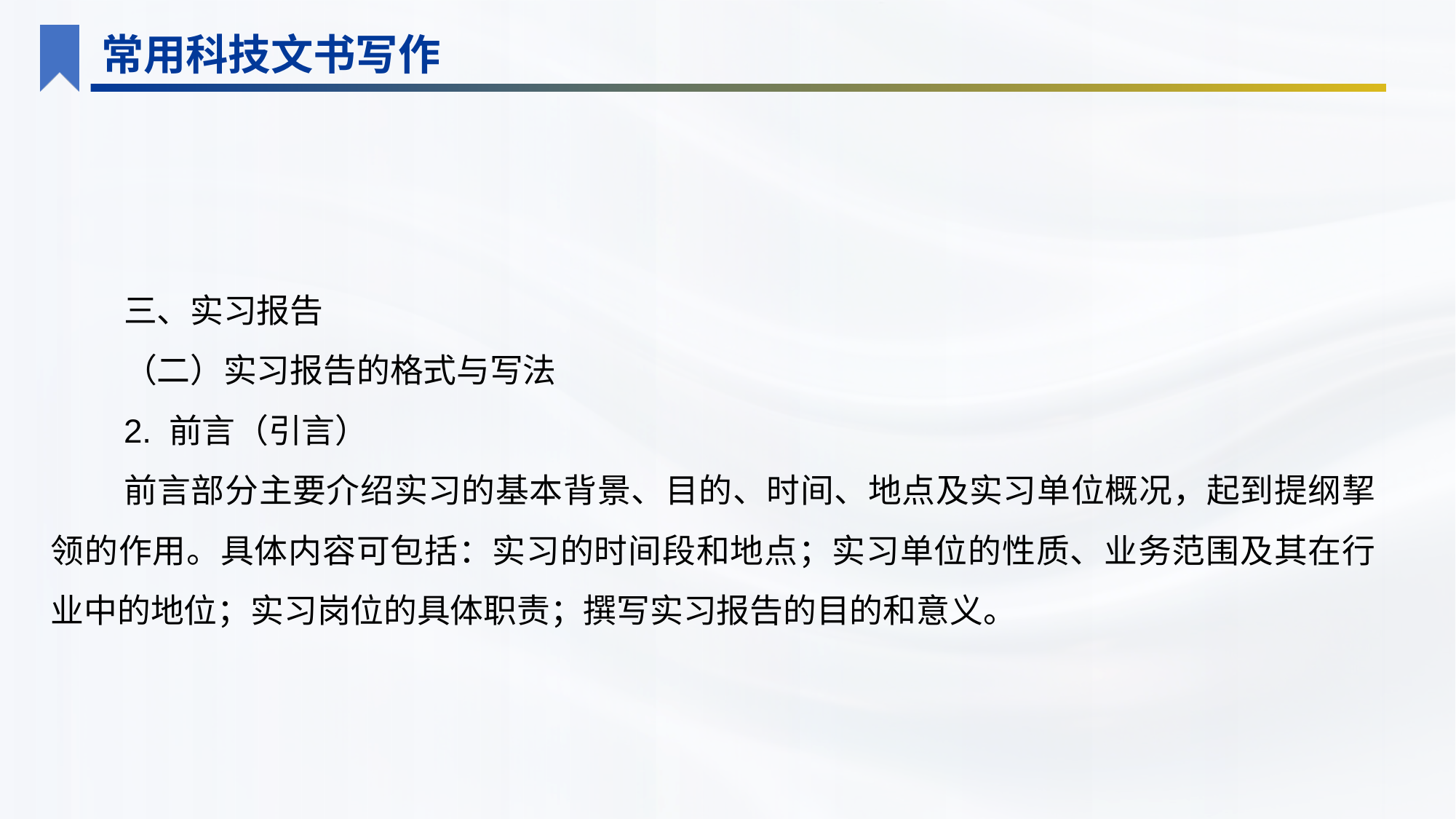

常用科技文书写作
三、实习报告
（二）实习报告的格式与写法
2. 前言（引言）
前言部分主要介绍实习的基本背景、目的、时间、地点及实习单位概况，起到提纲挈领的作用。具体内容可包括：实习的时间段和地点；实习单位的性质、业务范围及其在行业中的地位；实习岗位的具体职责；撰写实习报告的目的和意义。